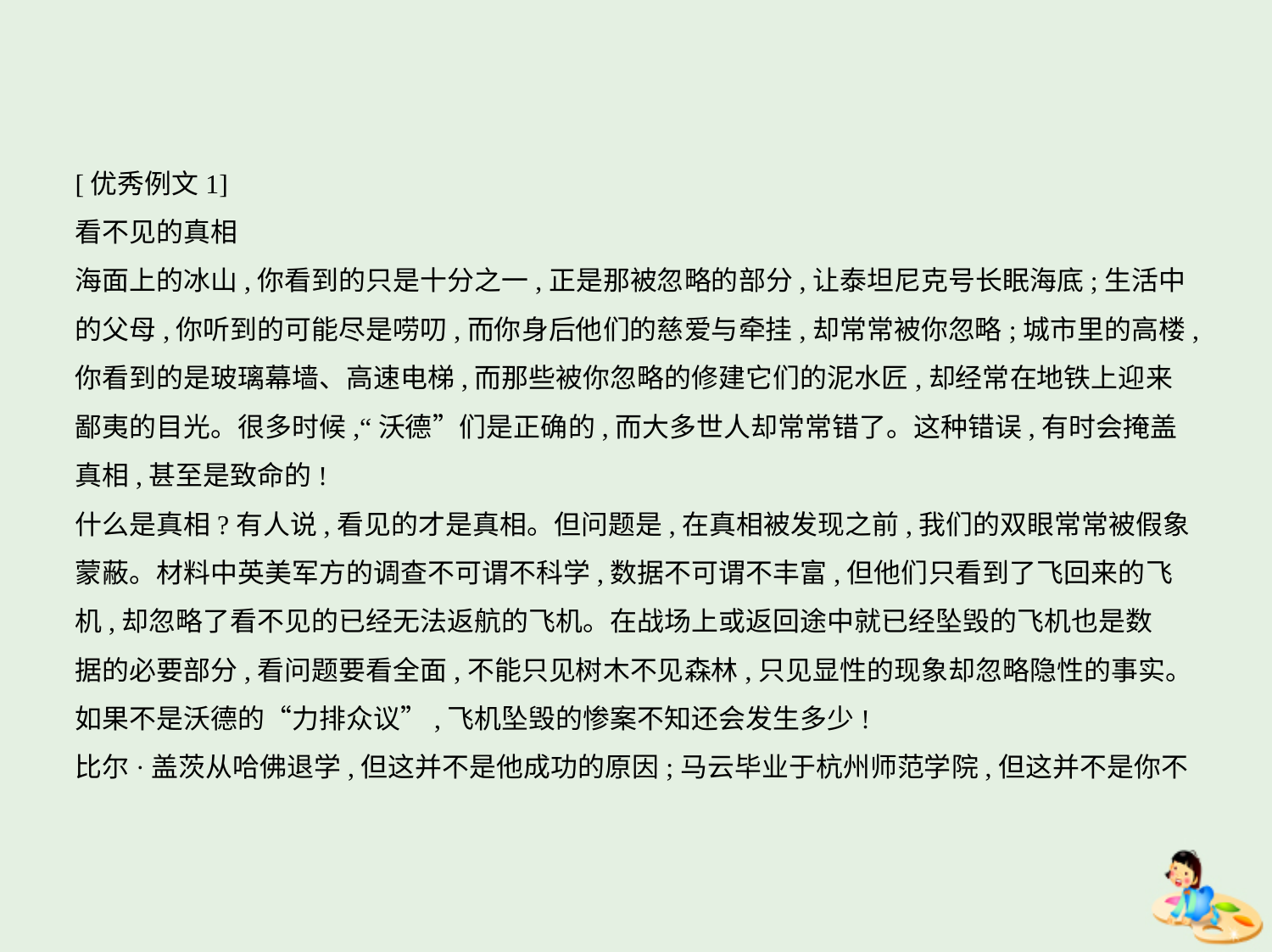

[优秀例文1]
看不见的真相
海面上的冰山,你看到的只是十分之一,正是那被忽略的部分,让泰坦尼克号长眠海底;生活中
的父母,你听到的可能尽是唠叨,而你身后他们的慈爱与牵挂,却常常被你忽略;城市里的高楼,
你看到的是玻璃幕墙、高速电梯,而那些被你忽略的修建它们的泥水匠,却经常在地铁上迎来
鄙夷的目光。很多时候,“沃德”们是正确的,而大多世人却常常错了。这种错误,有时会掩盖
真相,甚至是致命的!
什么是真相?有人说,看见的才是真相。但问题是,在真相被发现之前,我们的双眼常常被假象
蒙蔽。材料中英美军方的调查不可谓不科学,数据不可谓不丰富,但他们只看到了飞回来的飞
机,却忽略了看不见的已经无法返航的飞机。在战场上或返回途中就已经坠毁的飞机也是数
据的必要部分,看问题要看全面,不能只见树木不见森林,只见显性的现象却忽略隐性的事实。
如果不是沃德的“力排众议”,飞机坠毁的惨案不知还会发生多少!
比尔·盖茨从哈佛退学,但这并不是他成功的原因;马云毕业于杭州师范学院,但这并不是你不